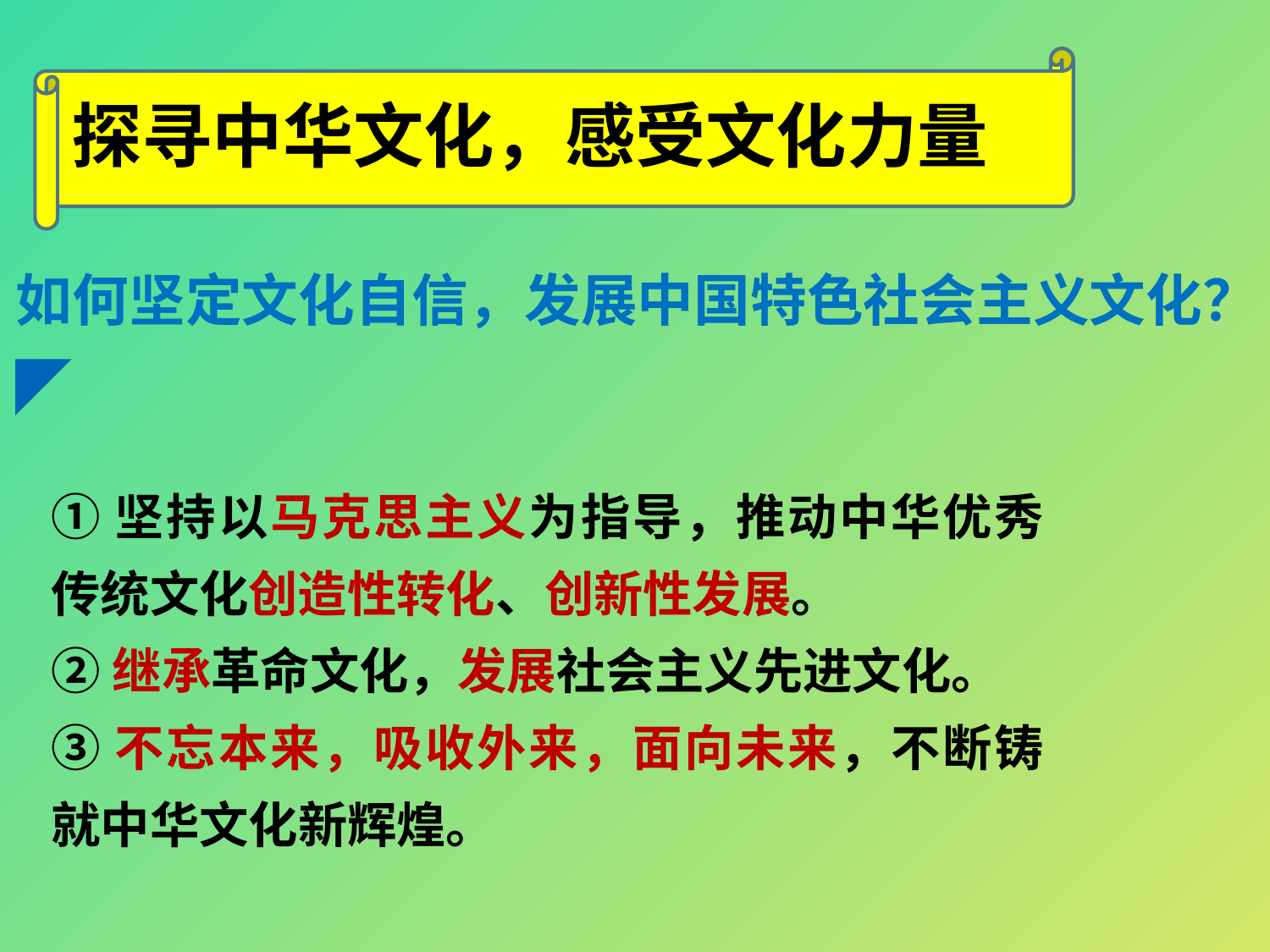

探寻中华文化，感受文化力量

如何坚定文化自信，发展中国特色社会主义文化？◤
①坚持以马克思主义为指导，推动中华优秀传统文化创造性转化、创新性发展。
②继承革命文化，发展社会主义先进文化。
③不忘本来，吸收外来，面向未来，不断铸就中华文化新辉煌。